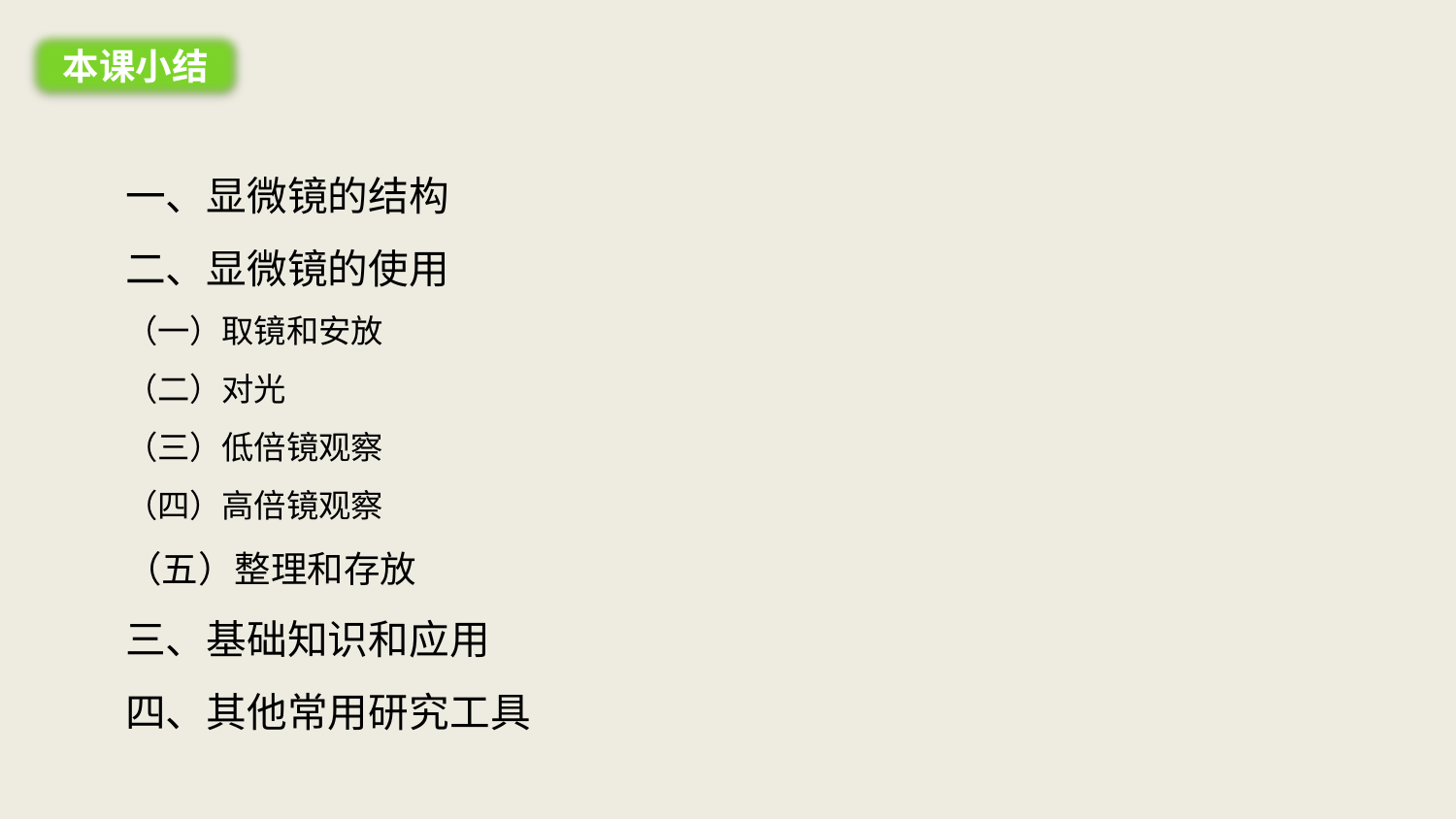

本课小结
一、显微镜的结构
二、显微镜的使用
（一）取镜和安放
（二）对光
（三）低倍镜观察
（四）高倍镜观察
（五）整理和存放
三、基础知识和应用
四、其他常用研究工具